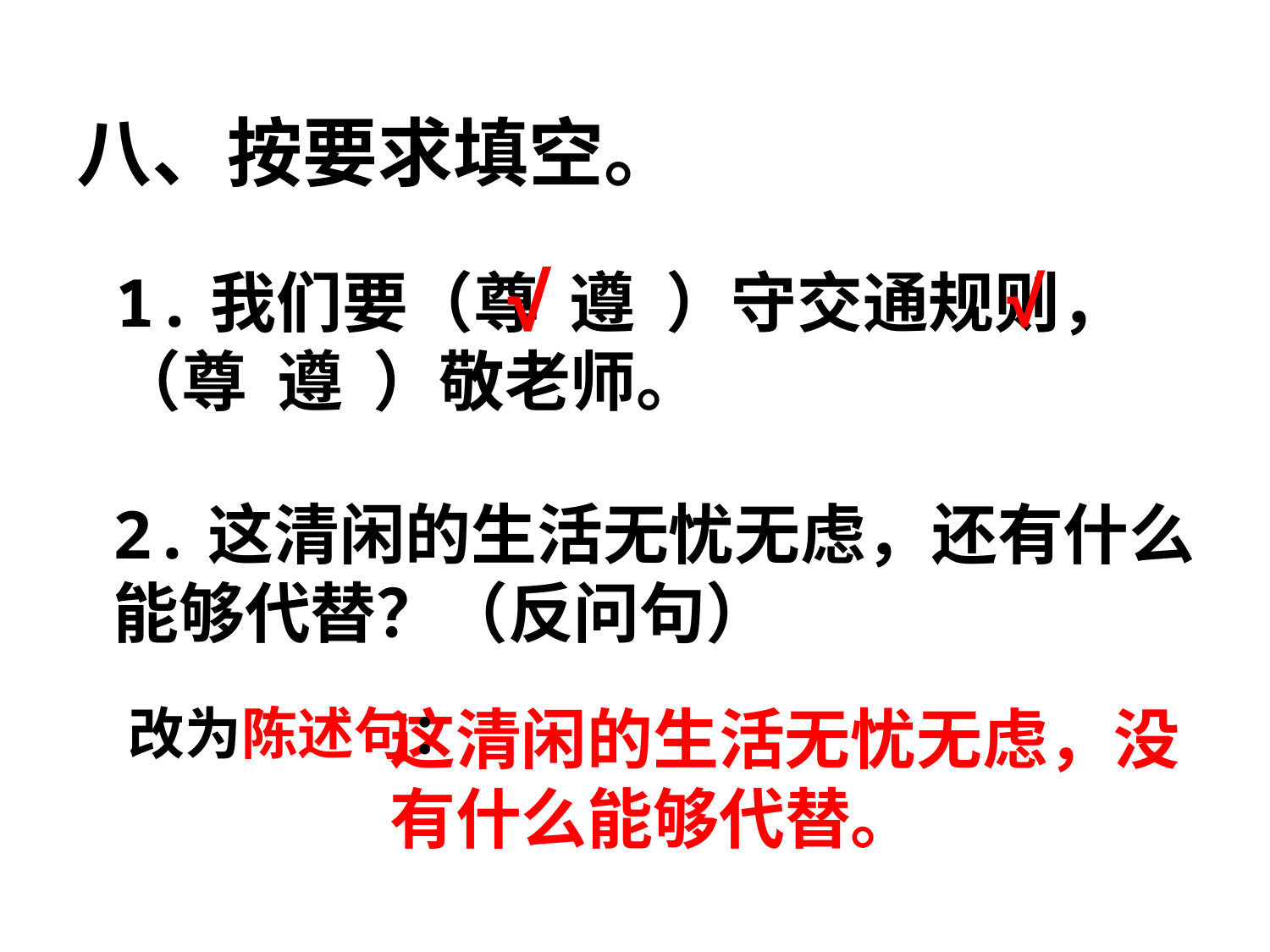

八、按要求填空。
√
1.我们要（尊  遵  ）守交通规则，（尊  遵  ）敬老师。
√
2.这清闲的生活无忧无虑，还有什么能够代替？（反问句）
改为陈述句：
这清闲的生活无忧无虑，没有什么能够代替。